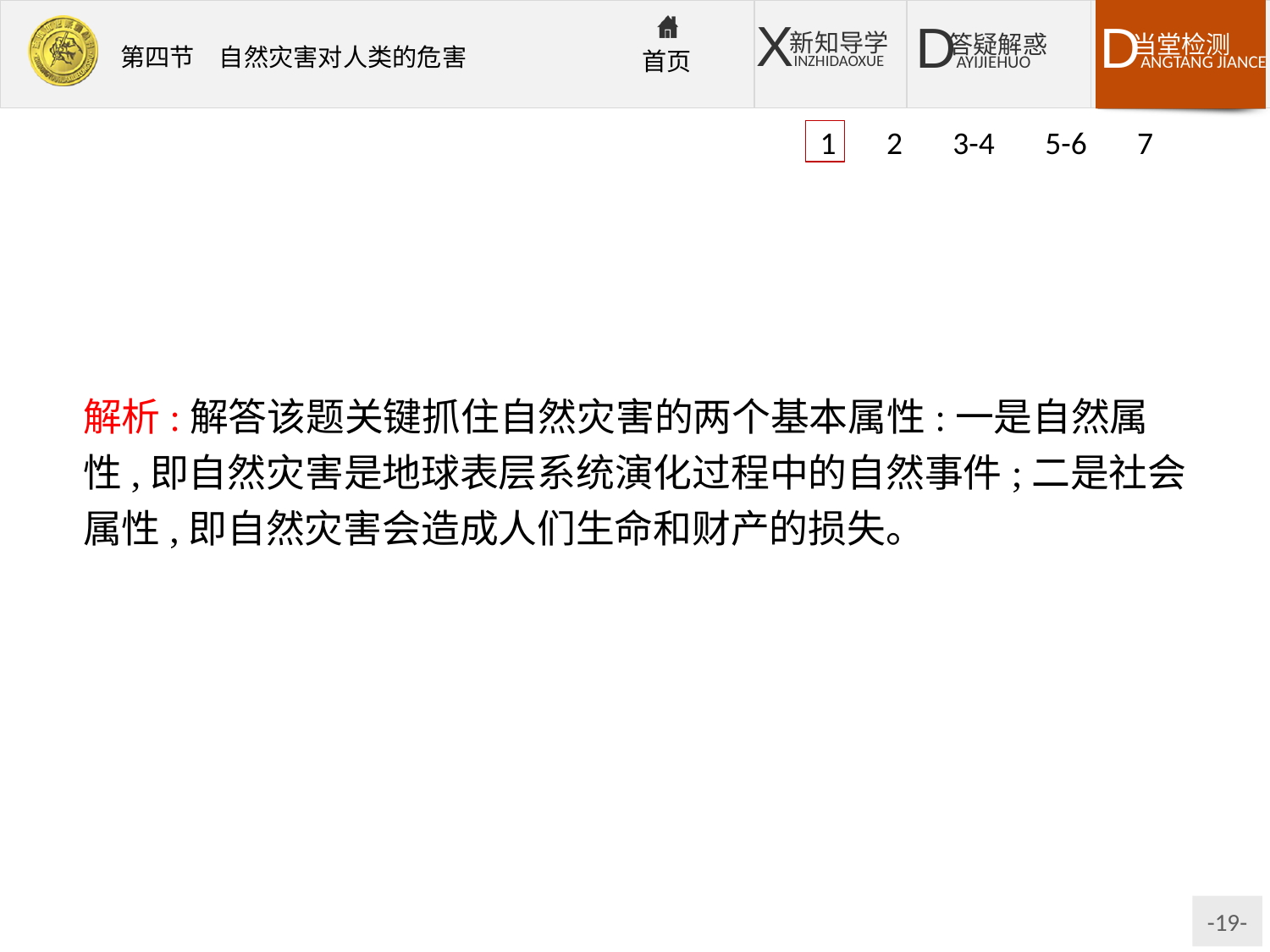

1       2       3-4       5-6       7

解析:解答该题关键抓住自然灾害的两个基本属性:一是自然属性,即自然灾害是地球表层系统演化过程中的自然事件;二是社会属性,即自然灾害会造成人们生命和财产的损失。
答案:C